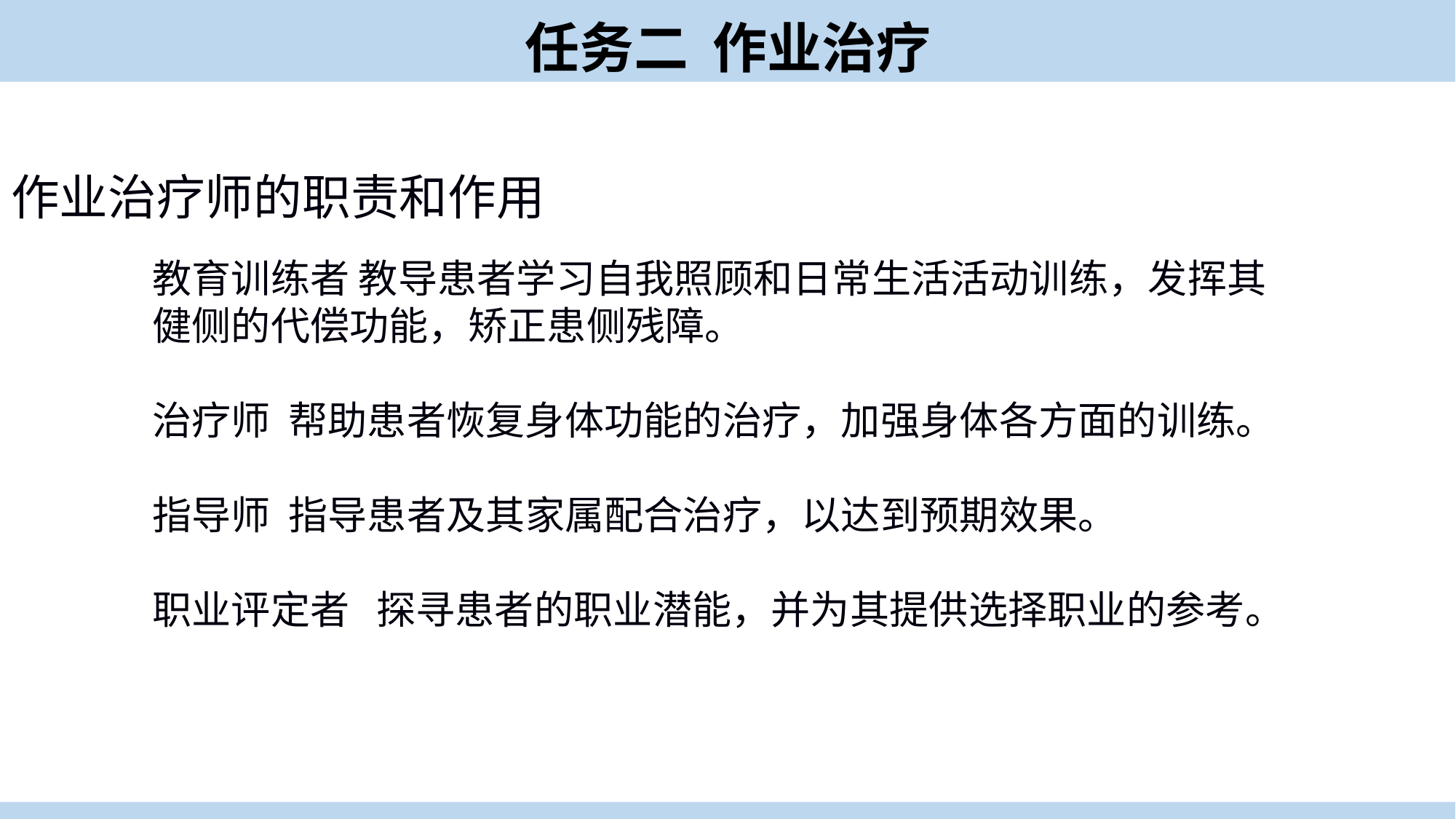

任务二  作业治疗
作业治疗师的职责和作用

教育训练者 教导患者学习自我照顾和日常生活活动训练，发挥其健侧的代偿功能，矫正患侧残障。

治疗师  帮助患者恢复身体功能的治疗，加强身体各方面的训练。

指导师  指导患者及其家属配合治疗，以达到预期效果。

职业评定者   探寻患者的职业潜能，并为其提供选择职业的参考。